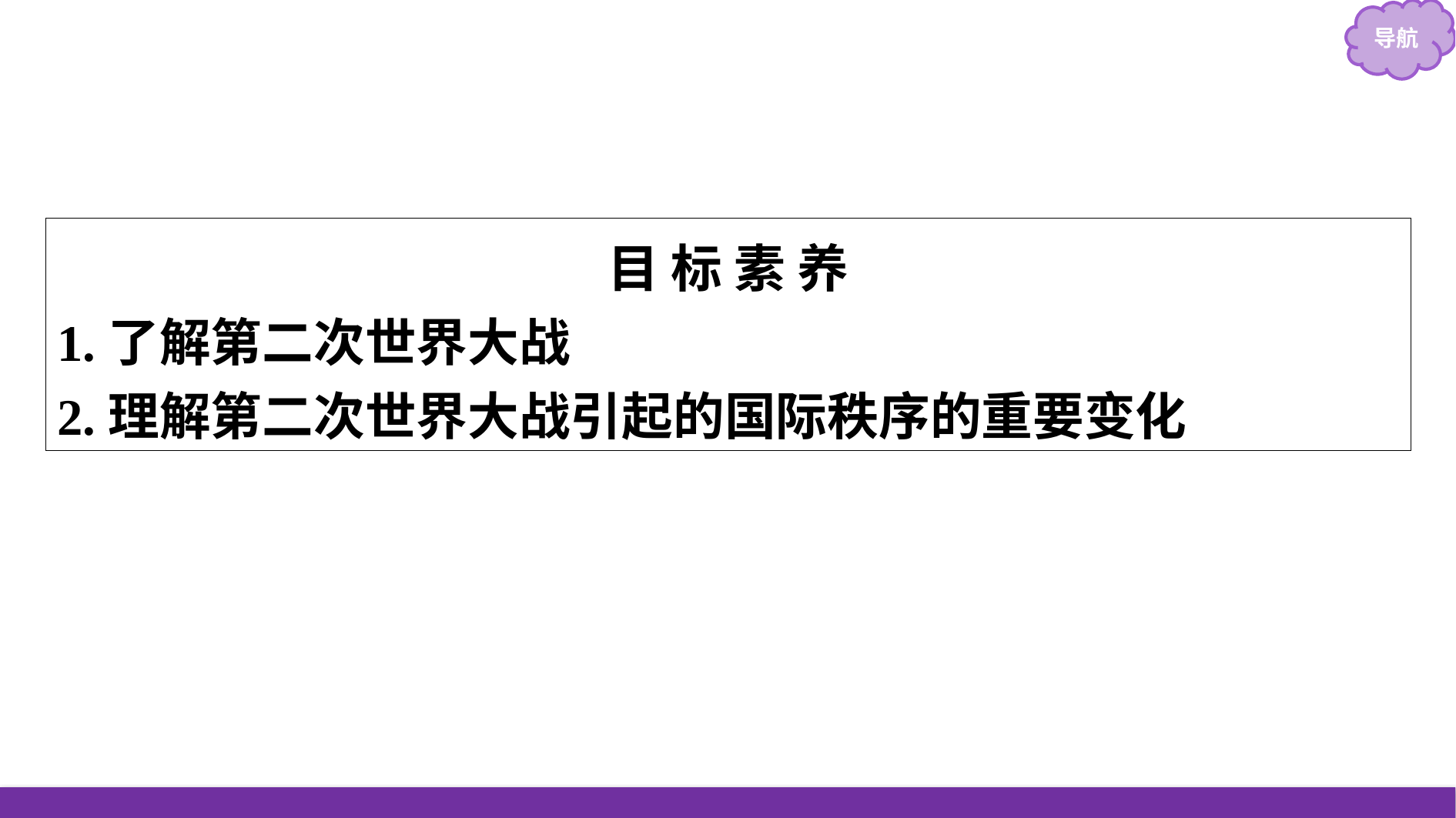

目 标 素 养
1.了解第二次世界大战
2.理解第二次世界大战引起的国际秩序的重要变化